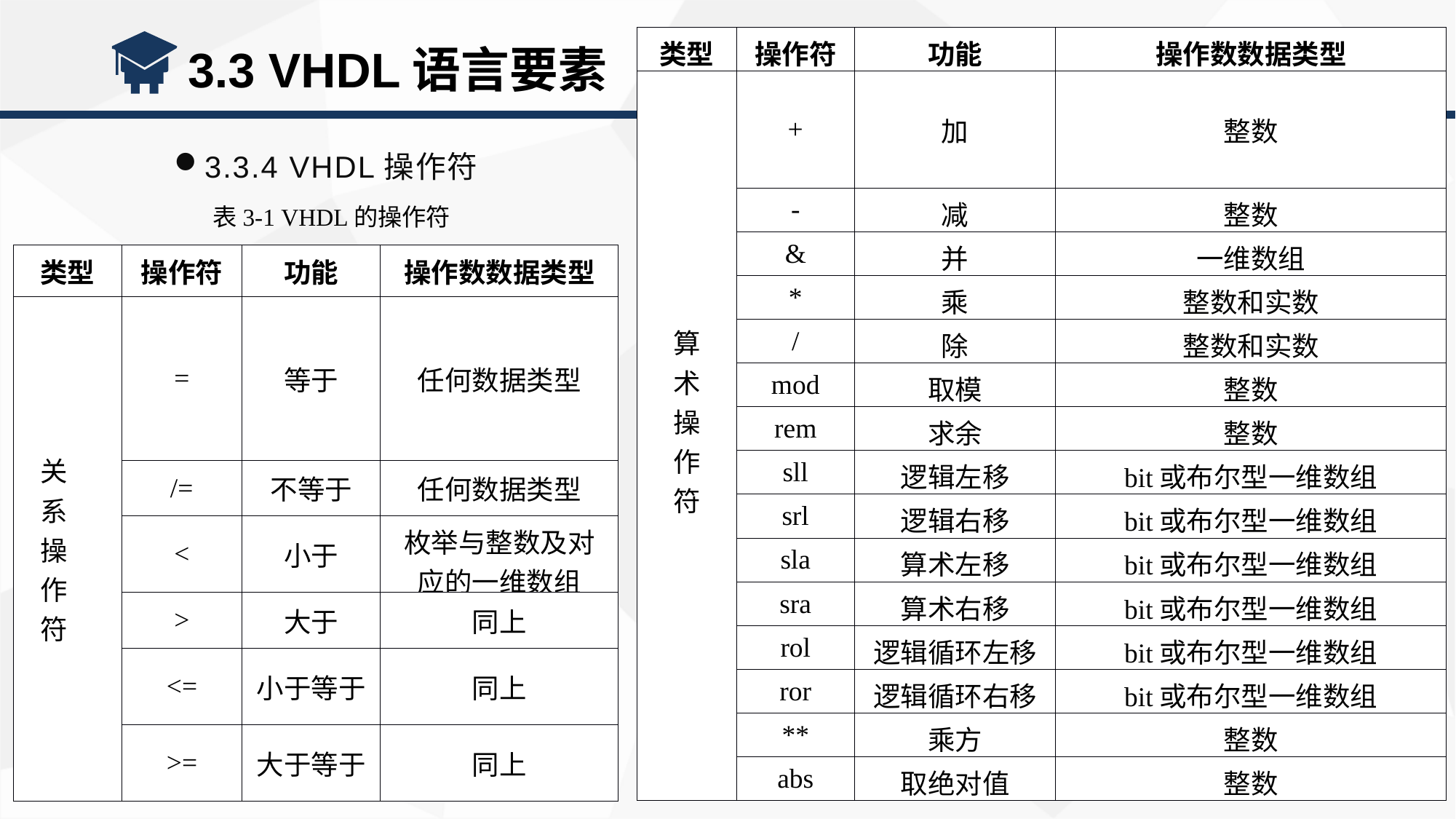

| 类型 | 操作符 | 功能 | 操作数数据类型 |
| --- | --- | --- | --- |
| 算 术 操 作 符 | + | 加 | 整数 |
|  | - | 减 | 整数 |
|  | & | 并 | 一维数组 |
|  | \* | 乘 | 整数和实数 |
|  | / | 除 | 整数和实数 |
|  | mod | 取模 | 整数 |
|  | rem | 求余 | 整数 |
|  | sll | 逻辑左移 | bit或布尔型一维数组 |
|  | srl | 逻辑右移 | bit或布尔型一维数组 |
|  | sla | 算术左移 | bit或布尔型一维数组 |
|  | sra | 算术右移 | bit或布尔型一维数组 |
|  | rol | 逻辑循环左移 | bit或布尔型一维数组 |
|  | ror | 逻辑循环右移 | bit或布尔型一维数组 |
|  | \*\* | 乘方 | 整数 |
|  | abs | 取绝对值 | 整数 |

3.3 VHDL语言要素

3.3.4 VHDL操作符

表3-1 VHDL的操作符
| 类型 | 操作符 | 功能 | 操作数数据类型 |
| --- | --- | --- | --- |
| 关 系 操 作 符 | = | 等于 | 任何数据类型 |
|  | /= | 不等于 | 任何数据类型 |
|  | < | 小于 | 枚举与整数及对应的一维数组 |
|  | > | 大于 | 同上 |
|  | <= | 小于等于 | 同上 |
|  | >= | 大于等于 | 同上 |